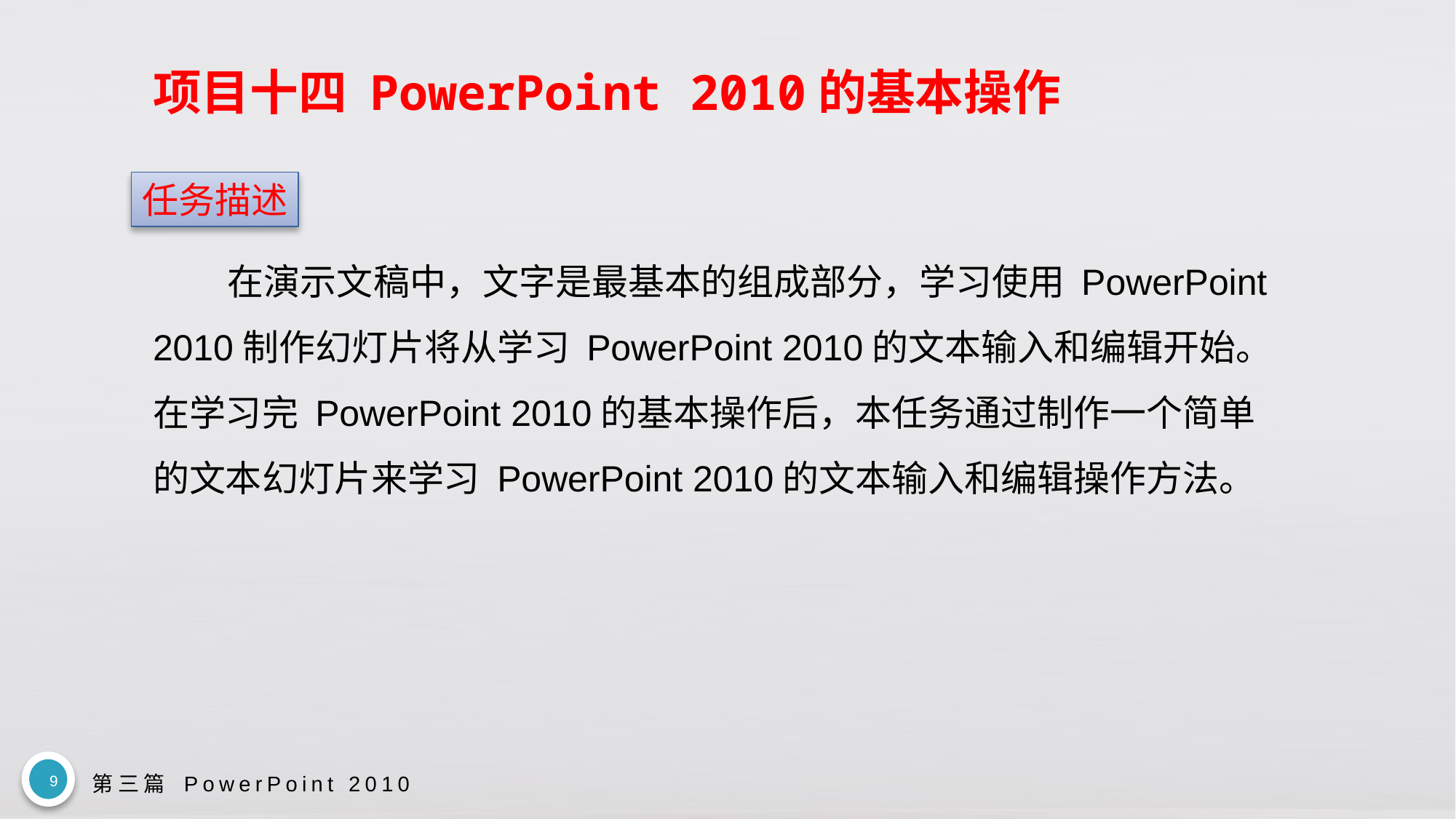

# 项目十四 PowerPoint 2010的基本操作
任务描述
在演示文稿中，文字是最基本的组成部分，学习使用 PowerPoint 2010制作幻灯片将从学习 PowerPoint 2010的文本输入和编辑开始。在学习完 PowerPoint 2010的基本操作后，本任务通过制作一个简单的文本幻灯片来学习 PowerPoint 2010的文本输入和编辑操作方法。
9